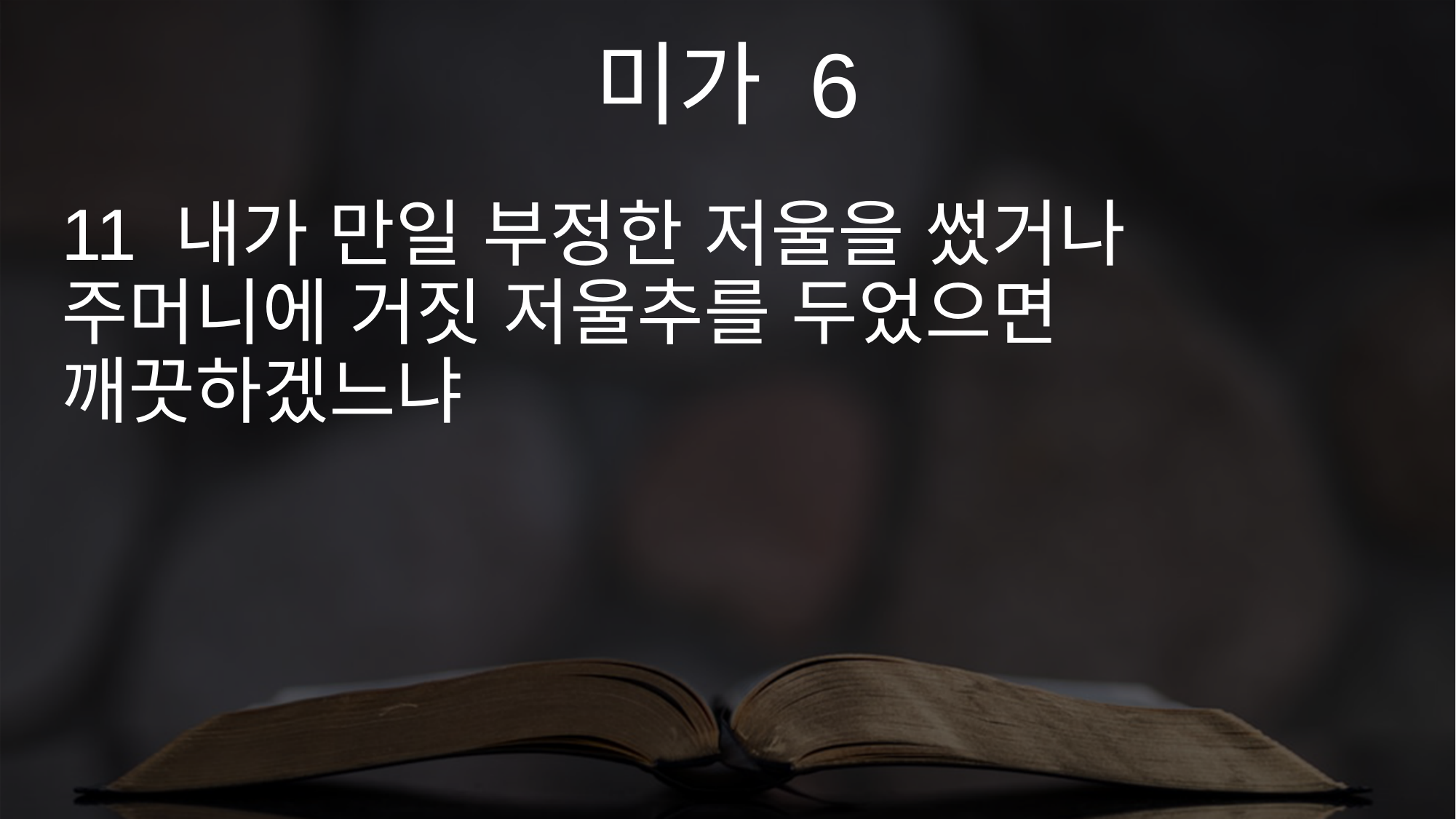

미가 6
11 내가 만일 부정한 저울을 썼거나 주머니에 거짓 저울추를 두었으면 깨끗하겠느냐